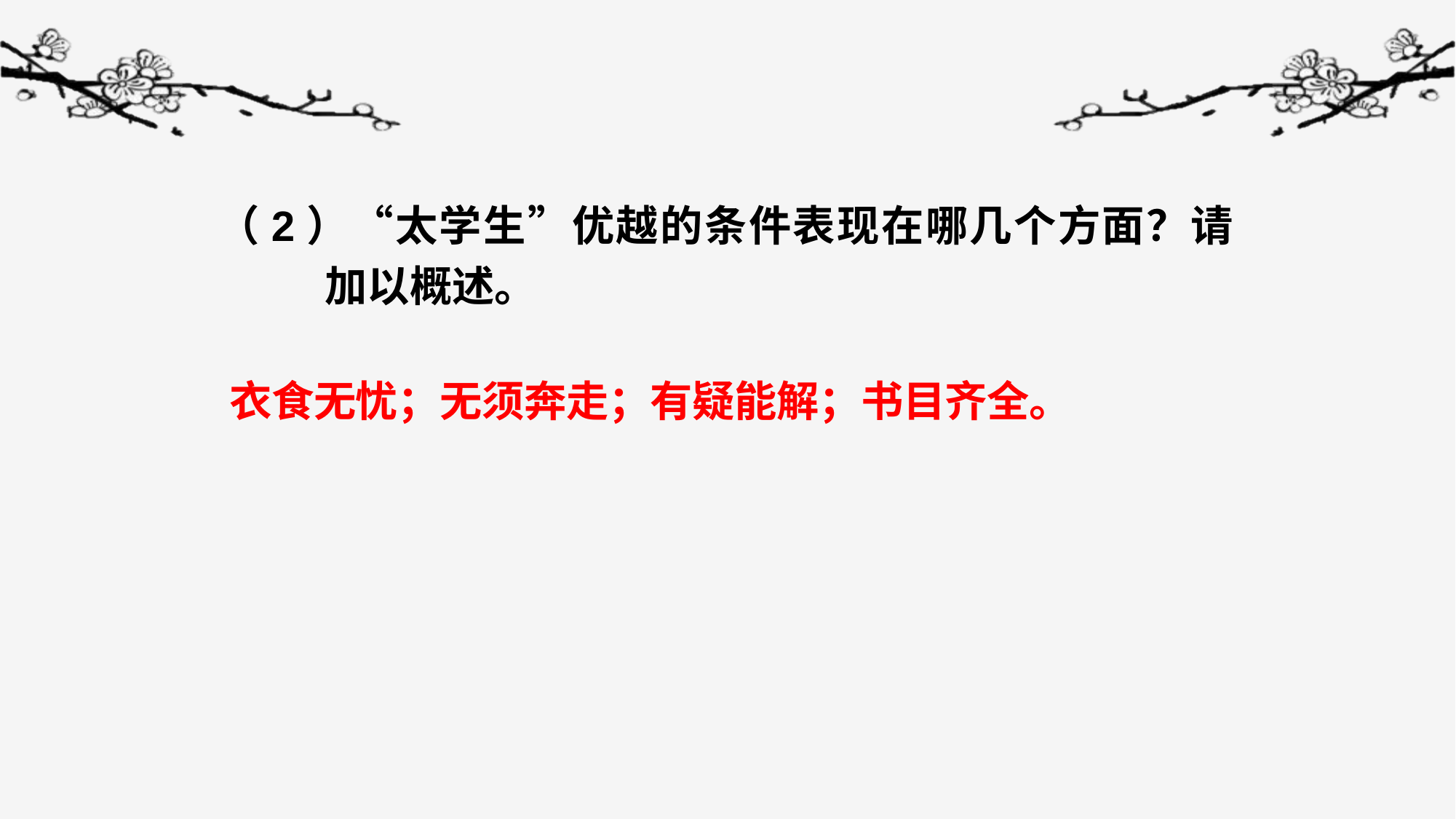

（2）“太学生”优越的条件表现在哪几个方面？请加以概述。
衣食无忧；无须奔走；有疑能解；书目齐全。